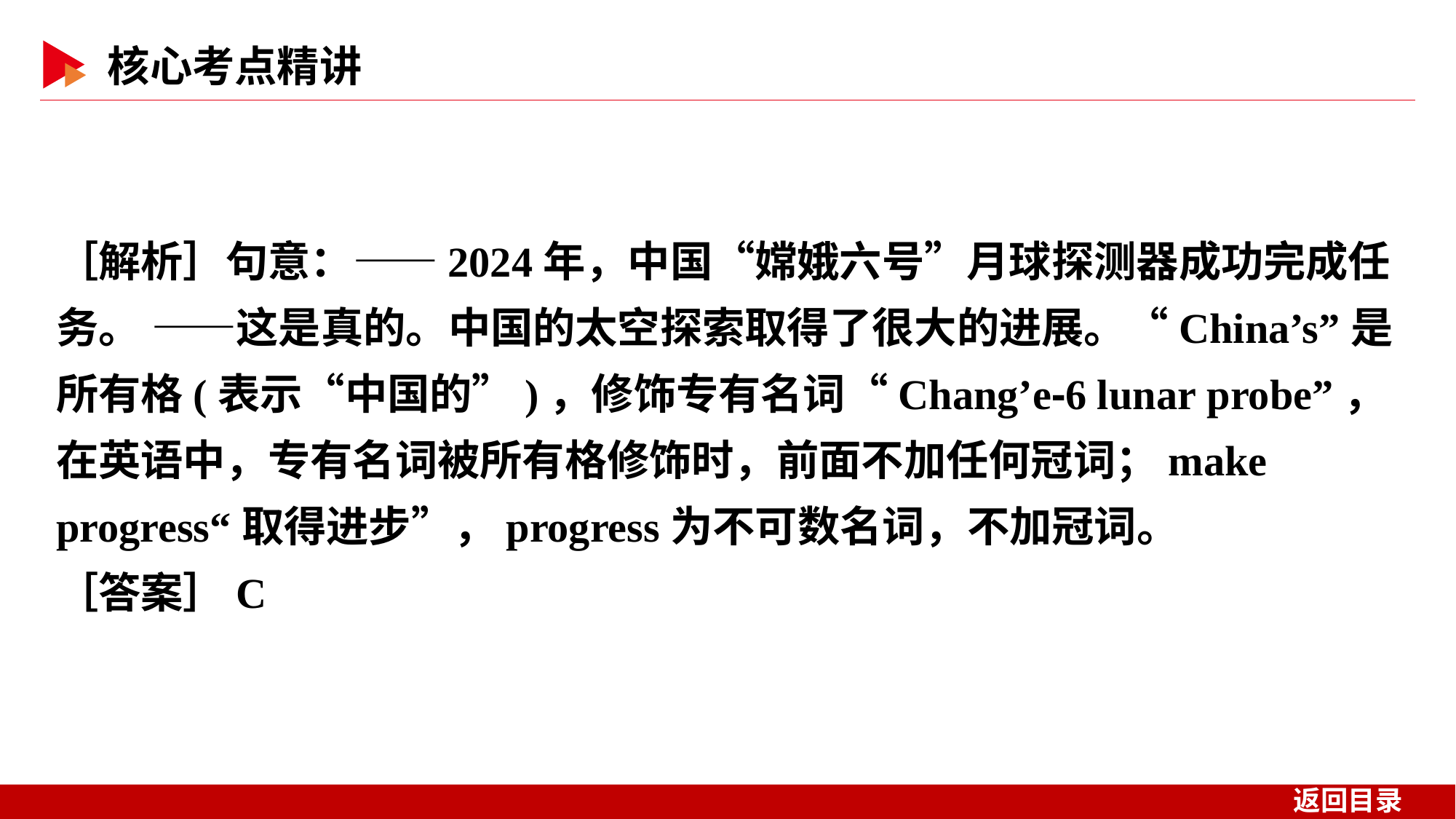

［解析］句意：——2024年，中国“嫦娥六号”月球探测器成功完成任务。 ——这是真的。中国的太空探索取得了很大的进展。“China’s”是所有格(表示“中国的”)，修饰专有名词“Chang’e⁃6 lunar probe”，在英语中，专有名词被所有格修饰时，前面不加任何冠词；make progress“取得进步”，progress为不可数名词，不加冠词。
［答案］C